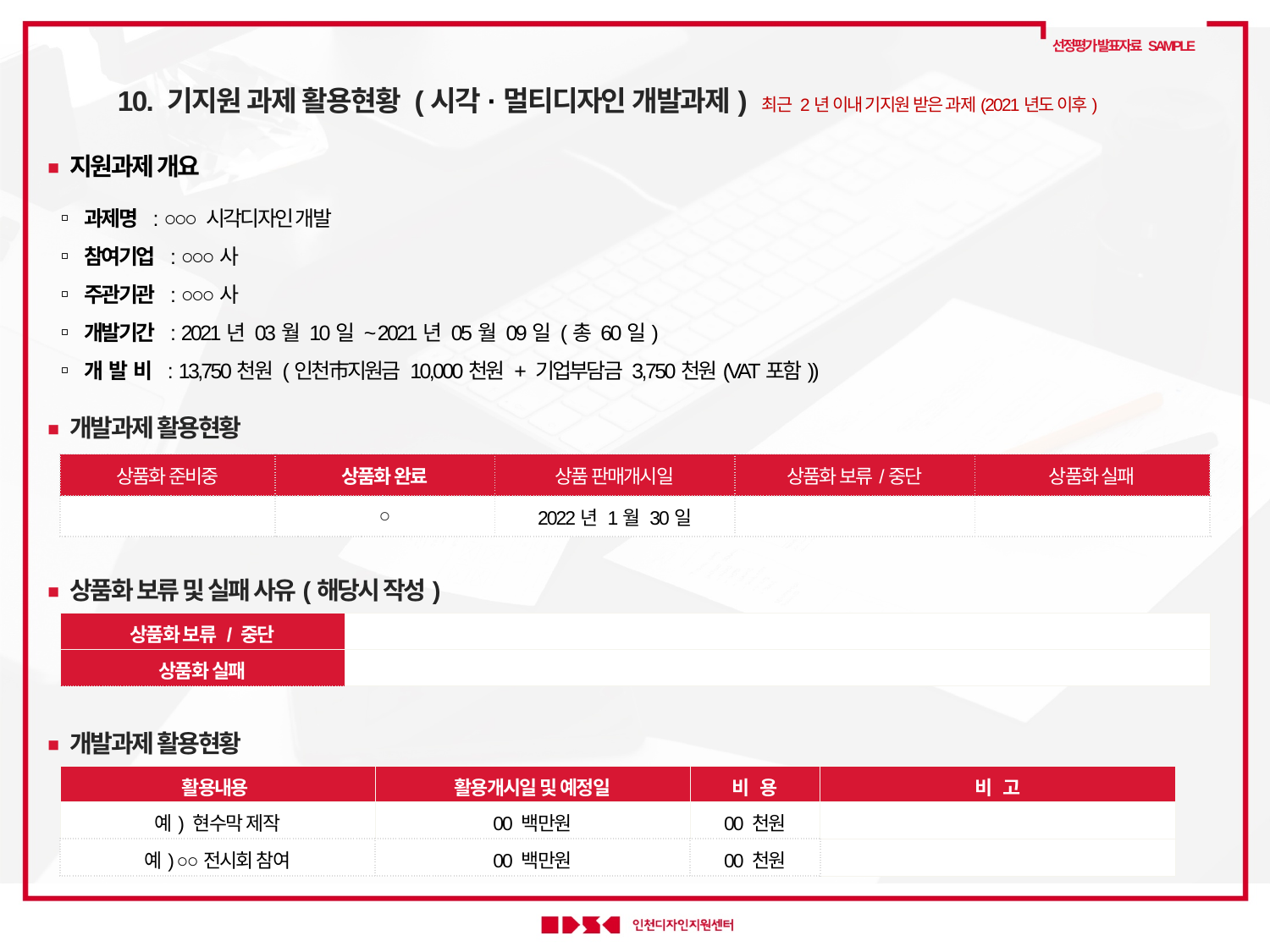

선정평가 발표자료 SAMPLE
10. 기지원 과제 활용현황 (시각·멀티디자인 개발과제) 최근 2년 이내 기지원 받은 과제(2021년도 이후)
◾ 지원과제 개요
  ▫ 과제명  :  ○○○ 시각디자인 개발
  ▫ 참여기업  :  ○○○사
  ▫ 주관기관  :  ○○○사
  ▫ 개발기간  :  2021년 03월 10일 ~ 2021년 05월 09일 (총 60일)
  ▫ 개  발  비  :  13,750천원 (인천市지원금 10,000천원 + 기업부담금 3,750천원(VAT포함))

◾ 개발과제 활용현황
| 상품화 준비중 | 상품화 완료 | 상품 판매개시일 | 상품화 보류/중단 | 상품화 실패 |
| --- | --- | --- | --- | --- |
|  | ○ | 2022년 1월 30일 |  |  |
◾ 상품화 보류 및 실패 사유(해당시 작성)
| 상품화 보류 / 중단 | 지원기업 (기관) |
| --- | --- |
| 상품화 실패 |  |
◾ 개발과제 활용현황
| 활용내용 | 활용개시일 및 예정일 | 비 용 | 비 고 |
| --- | --- | --- | --- |
| 예) 현수막 제작 | 00 백만원 | 00 천원 |  |
| 예) ○○전시회 참여 | 00 백만원 | 00 천원 |  |